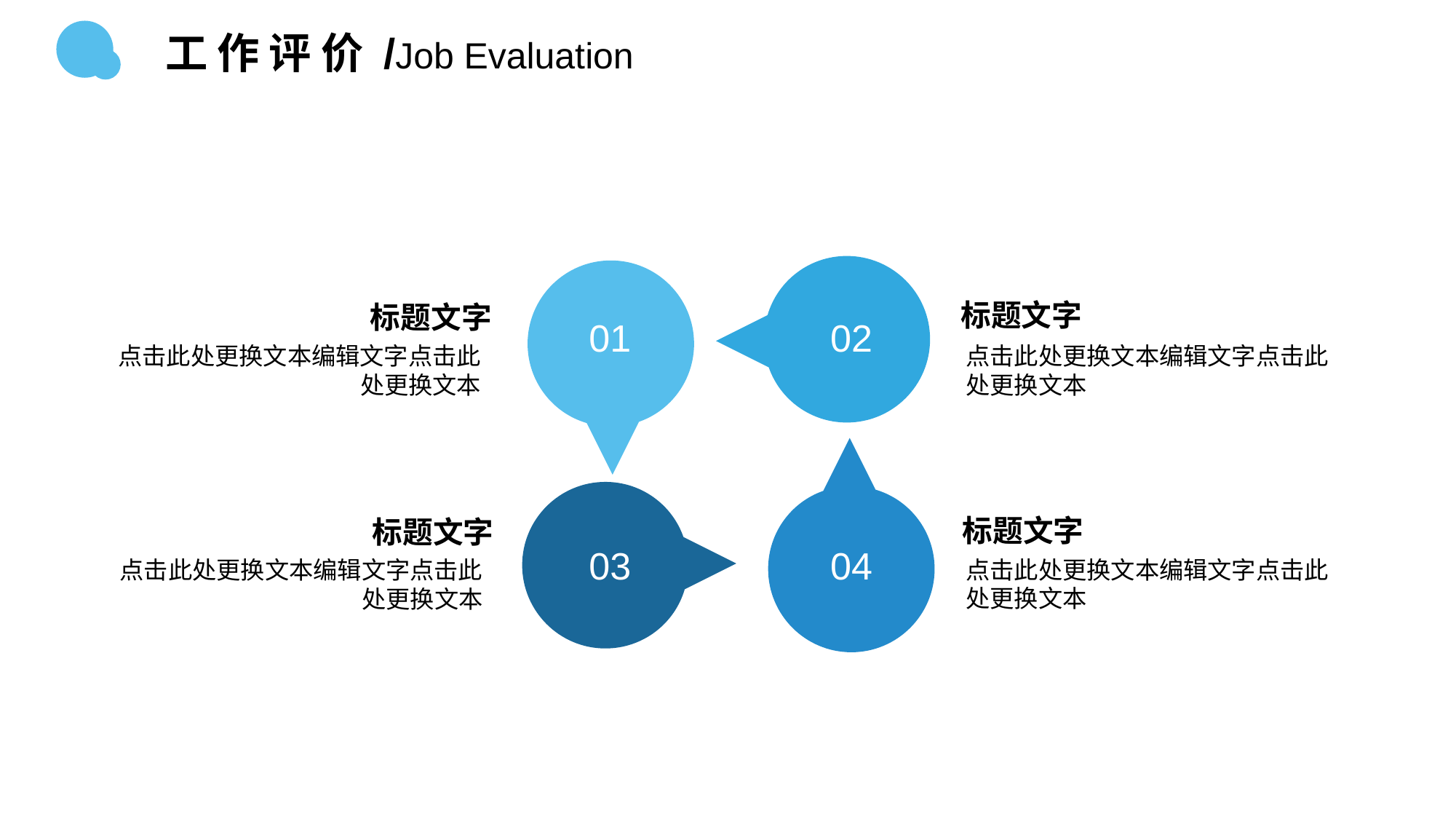

工 作 评 价 /Job Evaluation

02

01

04

03
标题文字
标题文字
点击此处更换文本编辑文字点击此处更换文本
点击此处更换文本编辑文字点击此处更换文本
标题文字
标题文字
点击此处更换文本编辑文字点击此处更换文本
点击此处更换文本编辑文字点击此处更换文本